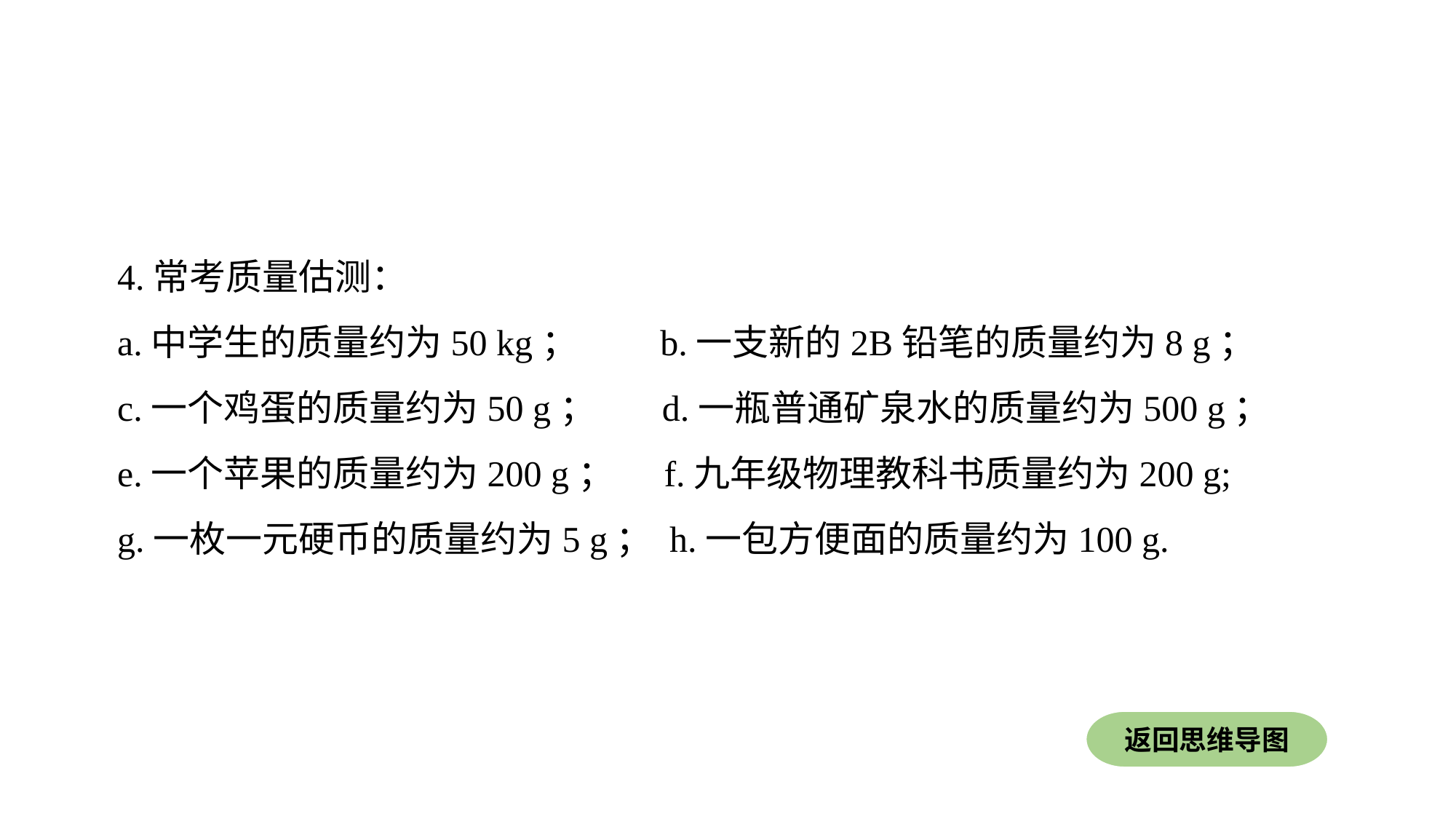

4.常考质量估测：
a.中学生的质量约为50 kg；         b.一支新的2B铅笔的质量约为8 g；
c.一个鸡蛋的质量约为50 g；       d.一瓶普通矿泉水的质量约为500 g；
e.一个苹果的质量约为200 g；     f.九年级物理教科书质量约为200 g;
g.一枚一元硬币的质量约为5 g； h.一包方便面的质量约为100 g.

返回思维导图